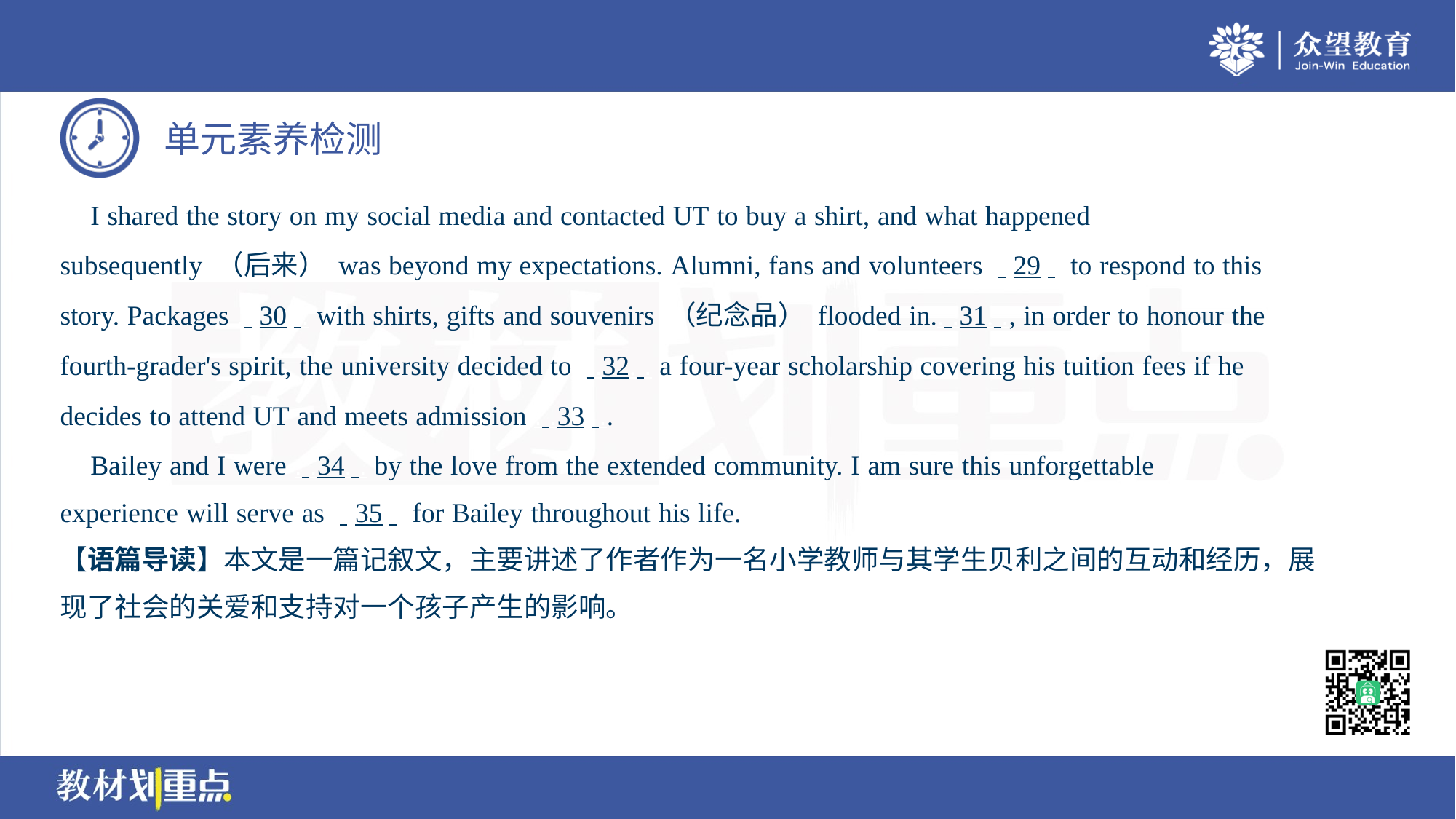

I shared the story on my social media and contacted UT to buy a shirt, and what happened
subsequently （后来） was beyond my expectations. Alumni, fans and volunteers . .29. . to respond to this
story. Packages . .30. . with shirts, gifts and souvenirs （纪念品） flooded in.. .31. ., in order to honour the
fourth-grader's spirit, the university decided to . .32. . a four-year scholarship covering his tuition fees if he
decides to attend UT and meets admission . .33. ..
    Bailey and I were . .34. . by the love from the extended community. I am sure this unforgettable
experience will serve as . .35. . for Bailey throughout his life.
【语篇导读】本文是一篇记叙文，主要讲述了作者作为一名小学教师与其学生贝利之间的互动和经历，展
现了社会的关爱和支持对一个孩子产生的影响。